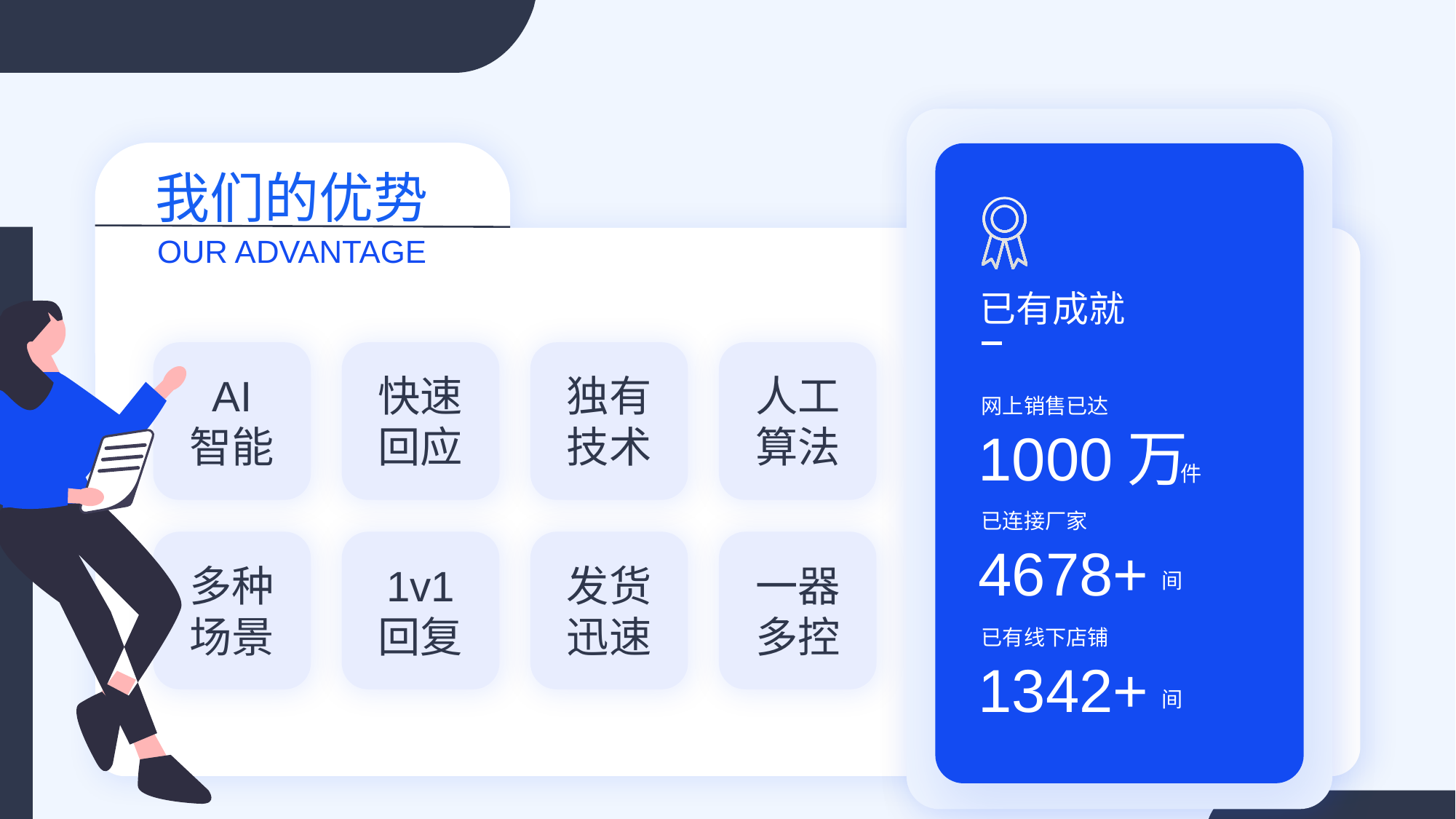

我们的优势

OUR ADVANTAGE

已有成就

AI
智能
快速回应
独有技术
人工算法
网上销售已达
1000万
件
已连接厂家
4678+

多种场景
1v1
回复
发货迅速
一器多控
间
已有线下店铺
1342+
间